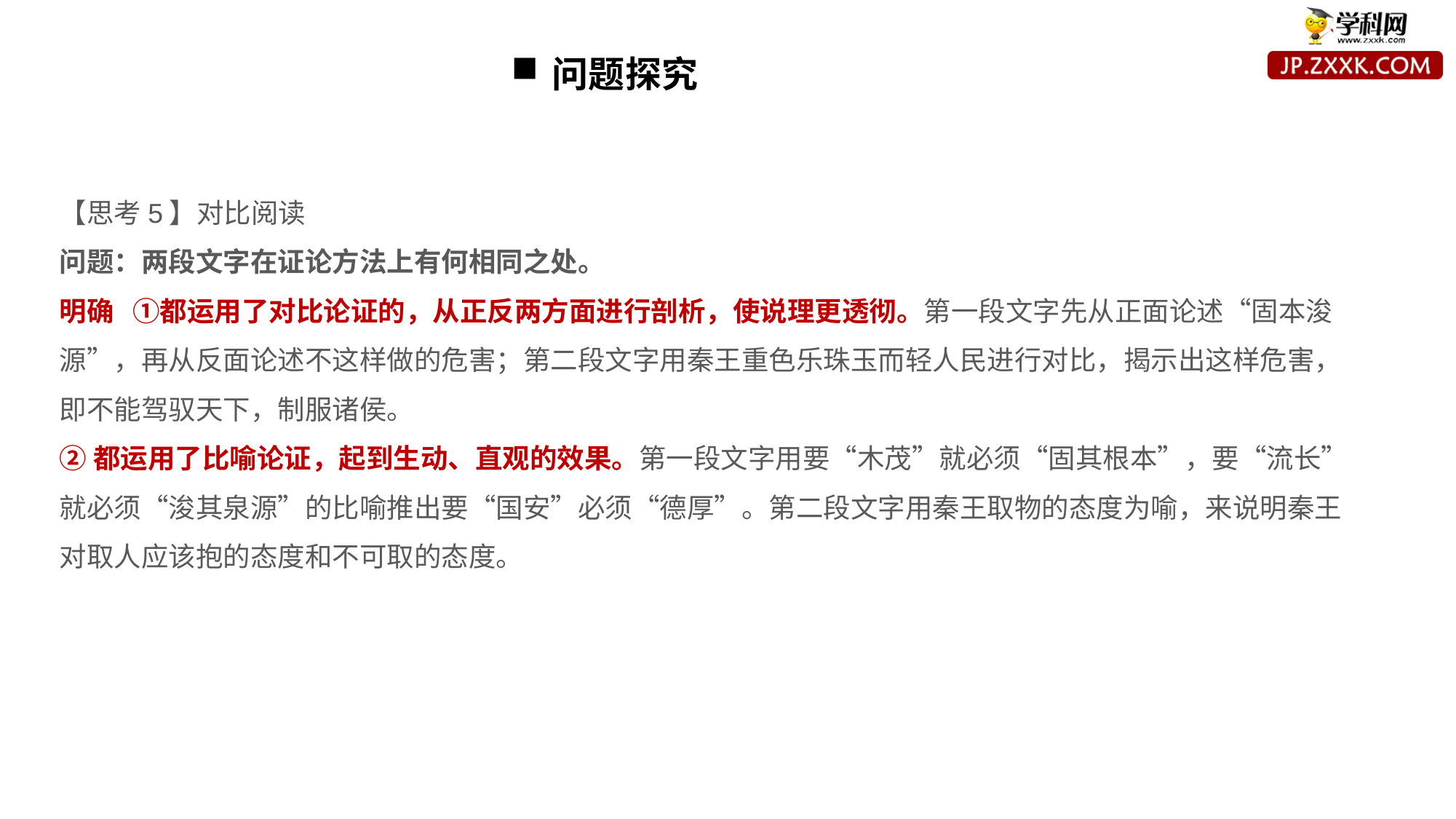

问题探究

【思考5】对比阅读
问题：两段文字在证论方法上有何相同之处。
明确   ①都运用了对比论证的，从正反两方面进行剖析，使说理更透彻。第一段文字先从正面论述“固本浚源”，再从反面论述不这样做的危害；第二段文字用秦王重色乐珠玉而轻人民进行对比，揭示出这样危害，即不能驾驭天下，制服诸侯。
②都运用了比喻论证，起到生动、直观的效果。第一段文字用要“木茂”就必须“固其根本”，要“流长”就必须“浚其泉源”的比喻推出要“国安”必须“德厚”。第二段文字用秦王取物的态度为喻，来说明秦王对取人应该抱的态度和不可取的态度。